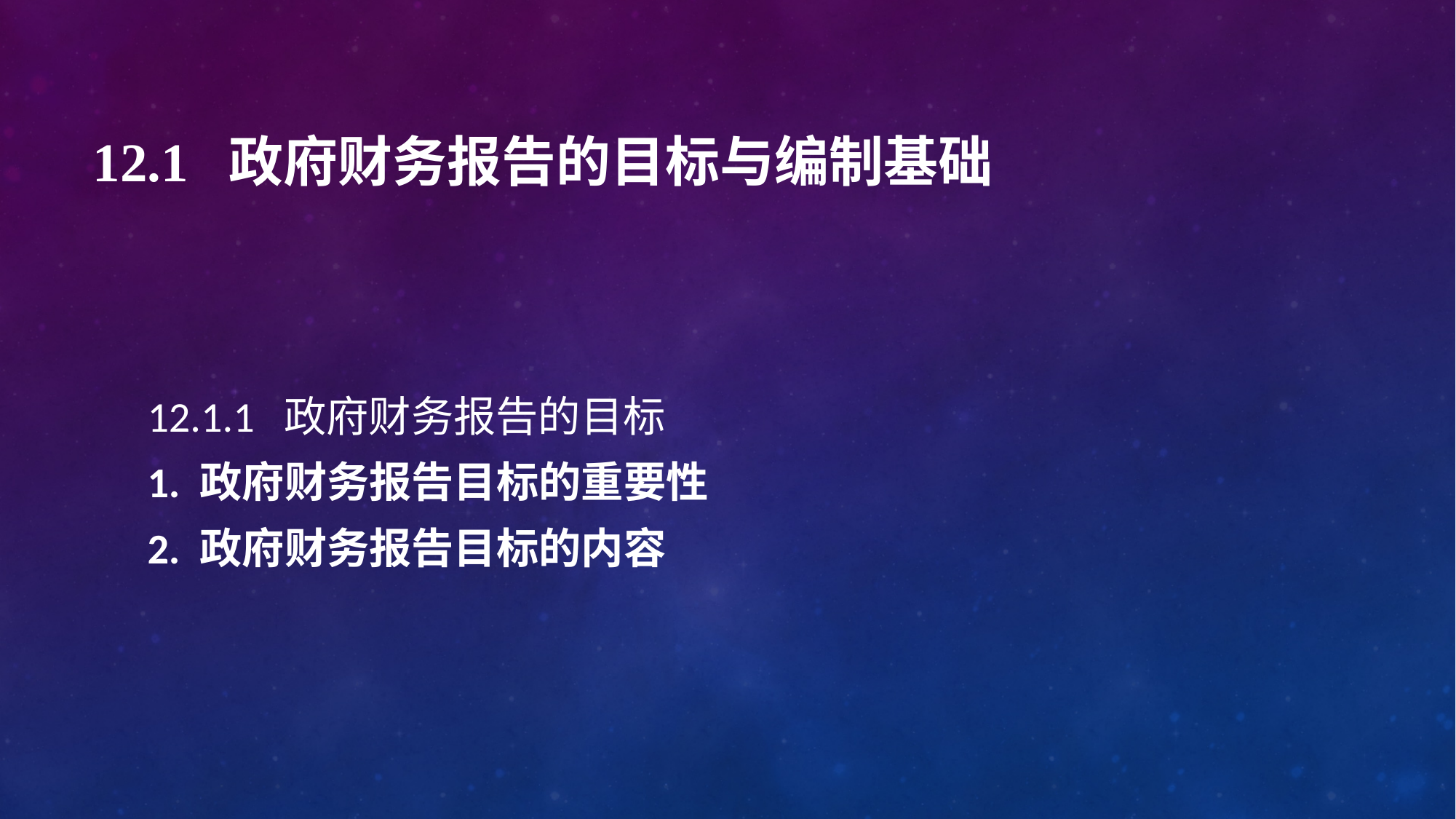

# 12.1  政府财务报告的目标与编制基础
12.1.1  政府财务报告的目标
1. 政府财务报告目标的重要性
2. 政府财务报告目标的内容